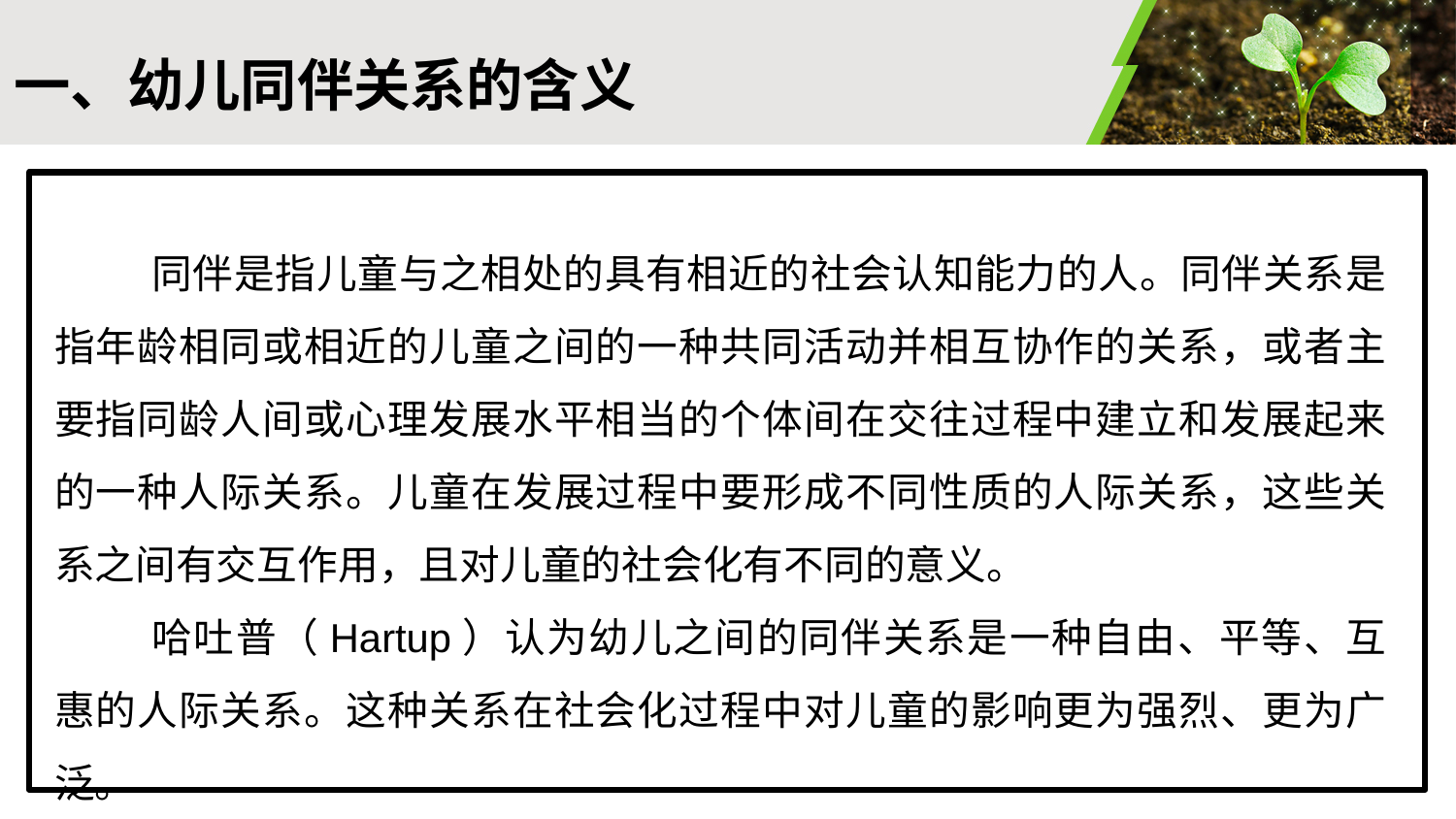

一、幼儿同伴关系的含义

同伴是指儿童与之相处的具有相近的社会认知能力的人。同伴关系是指年龄相同或相近的儿童之间的一种共同活动并相互协作的关系，或者主要指同龄人间或心理发展水平相当的个体间在交往过程中建立和发展起来的一种人际关系。儿童在发展过程中要形成不同性质的人际关系，这些关系之间有交互作用，且对儿童的社会化有不同的意义。
哈吐普（Hartup）认为幼儿之间的同伴关系是一种自由、平等、互惠的人际关系。这种关系在社会化过程中对儿童的影响更为强烈、更为广泛。